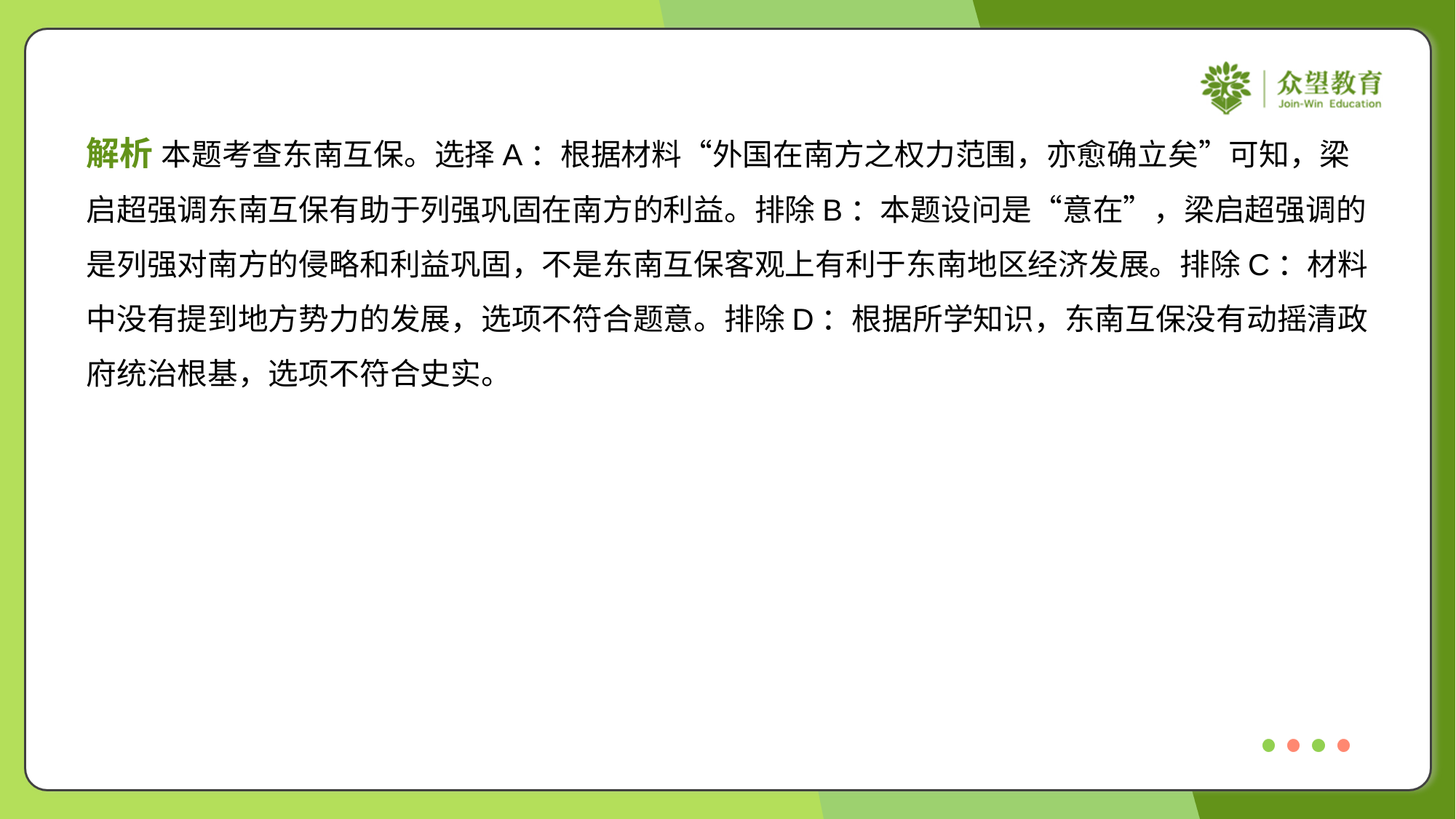

解析 本题考查东南互保。选择A：根据材料“外国在南方之权力范围，亦愈确立矣”可知，梁
启超强调东南互保有助于列强巩固在南方的利益。排除B：本题设问是“意在”，梁启超强调的
是列强对南方的侵略和利益巩固，不是东南互保客观上有利于东南地区经济发展。排除C：材料
中没有提到地方势力的发展，选项不符合题意。排除D：根据所学知识，东南互保没有动摇清政
府统治根基，选项不符合史实。